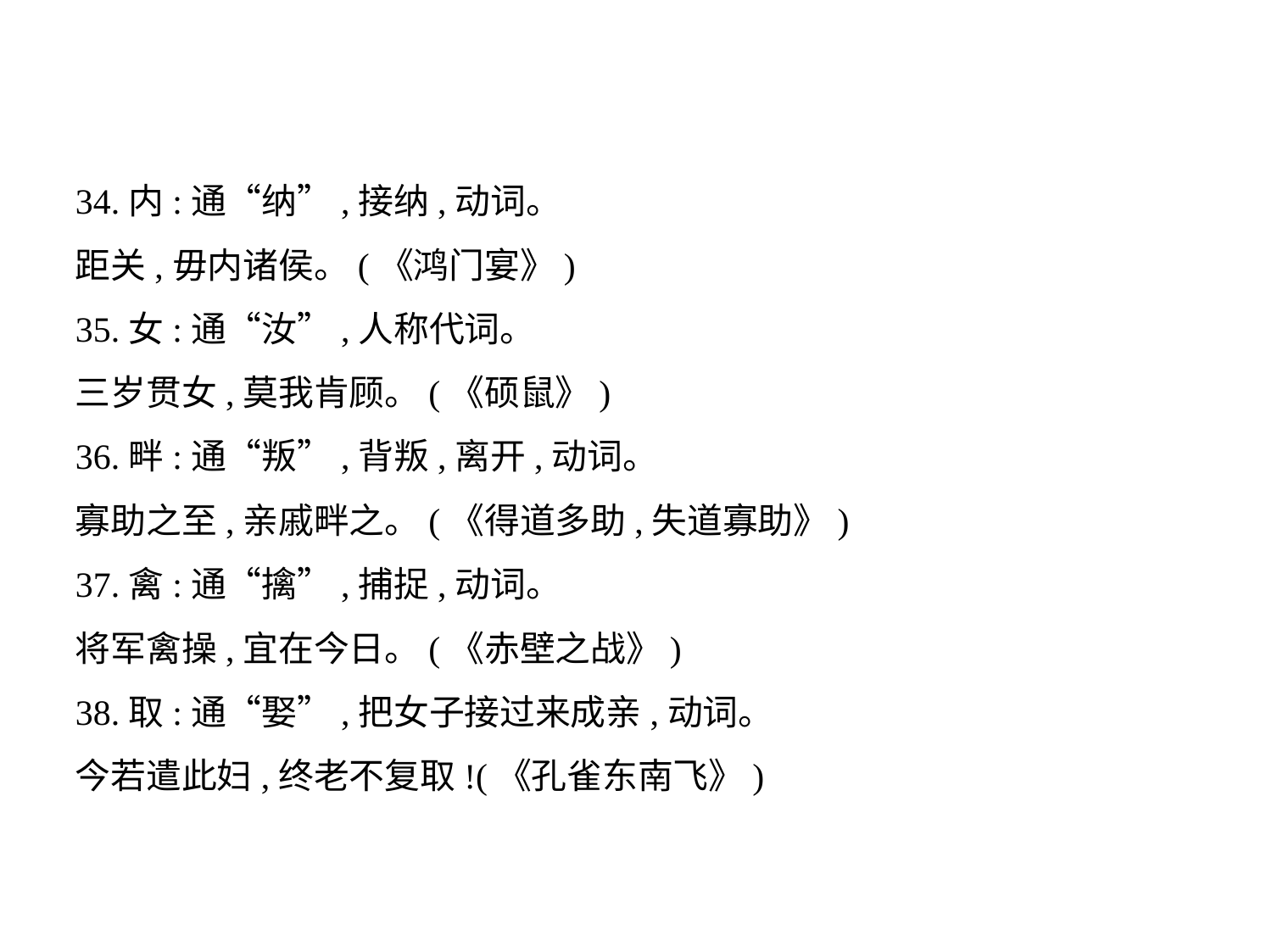

34.内:通“纳”,接纳,动词。
距关,毋内诸侯。(《鸿门宴》)
35.女:通“汝”,人称代词。
三岁贯女,莫我肯顾。(《硕鼠》)
36.畔:通“叛”,背叛,离开,动词。
寡助之至,亲戚畔之。(《得道多助,失道寡助》)
37.禽:通“擒”,捕捉,动词。
将军禽操,宜在今日。(《赤壁之战》)
38.取:通“娶”,把女子接过来成亲,动词。
今若遣此妇,终老不复取!(《孔雀东南飞》)